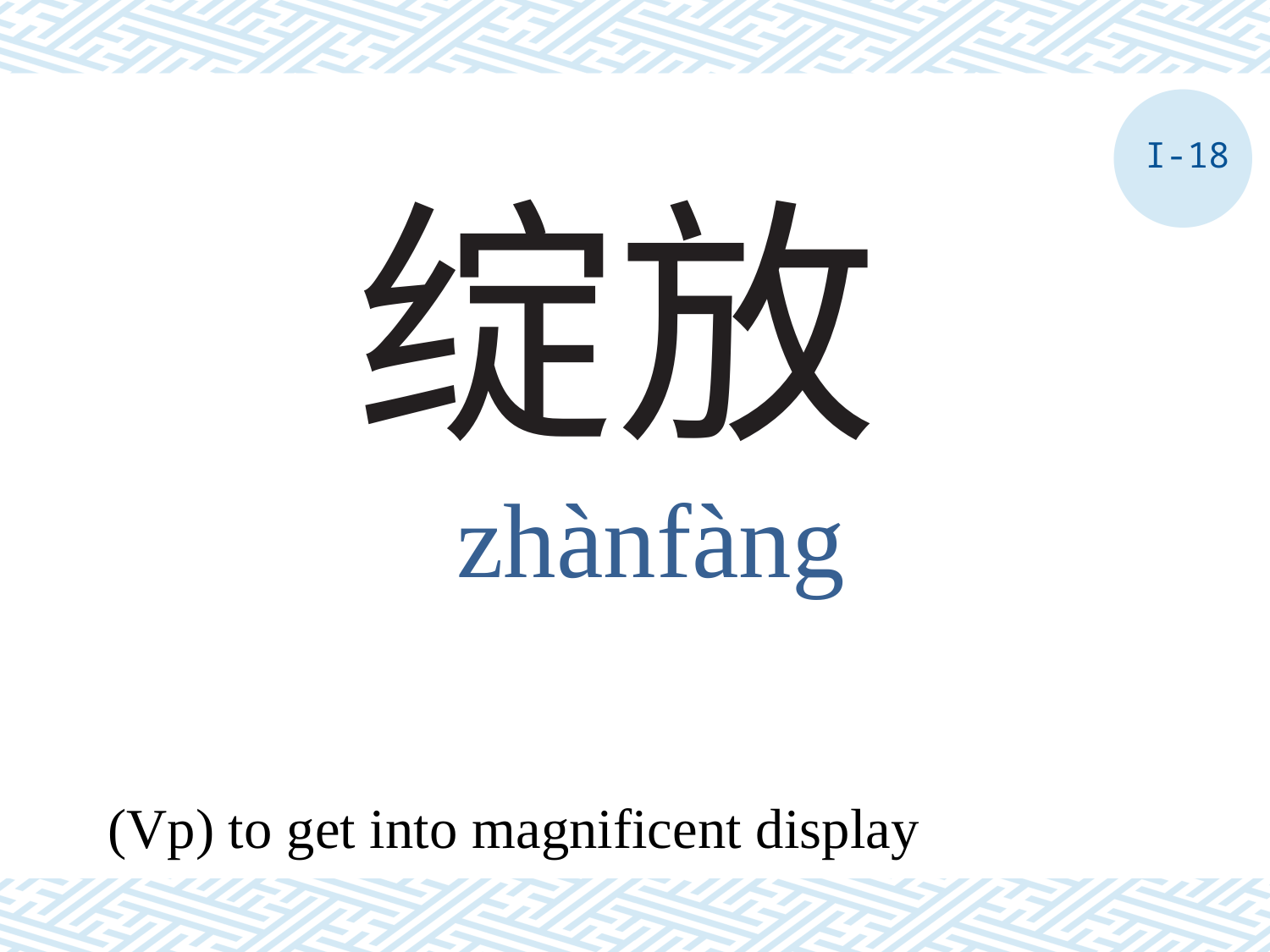

I-18

# 绽放
zhànfàng
(Vp) to get into magnificent display